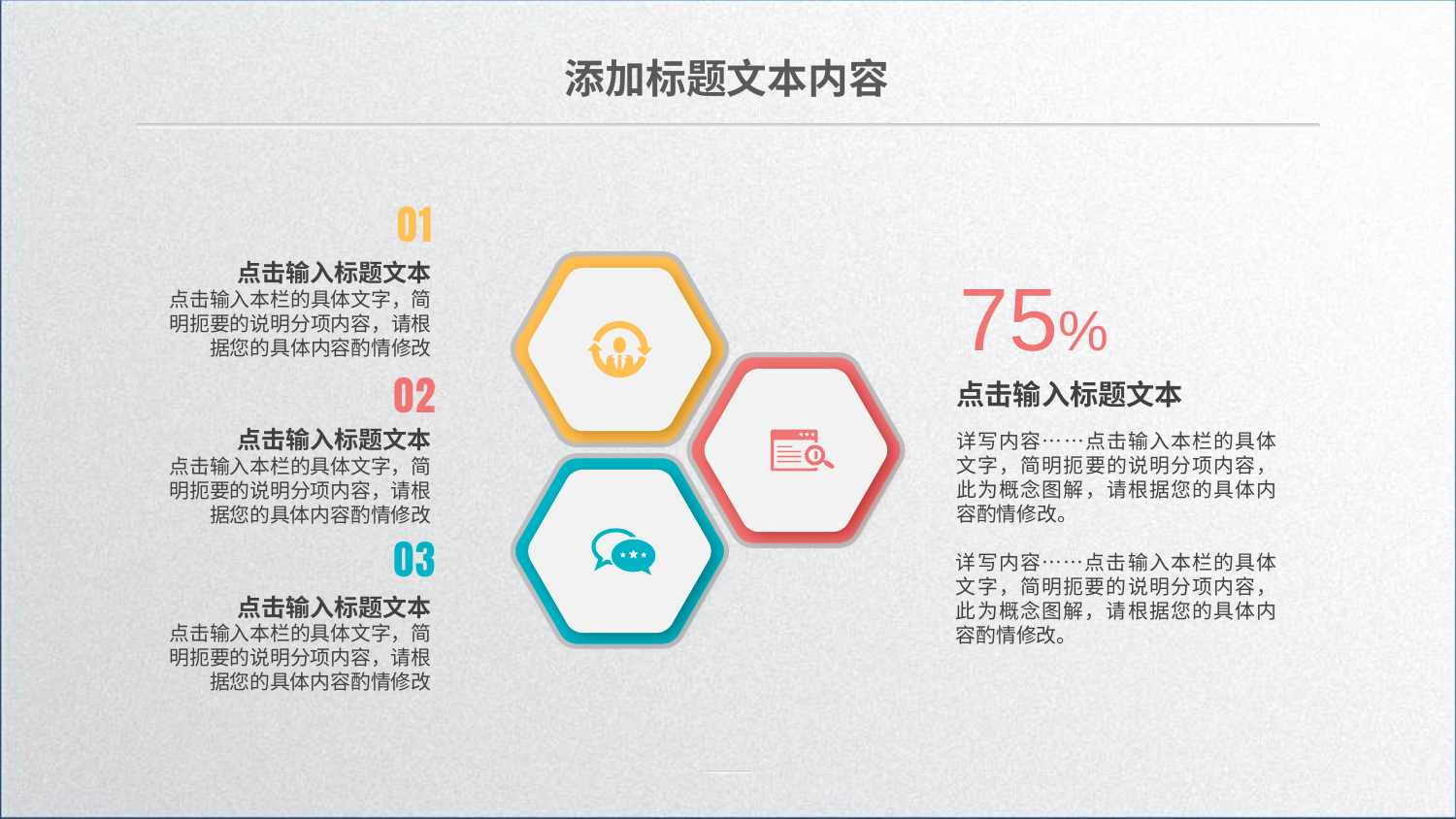

添加标题文本内容
01
点击输入标题文本
点击输入本栏的具体文字，简明扼要的说明分项内容，请根据您的具体内容酌情修改

75%

02
点击输入标题文本
点击输入本栏的具体文字，简明扼要的说明分项内容，请根据您的具体内容酌情修改
点击输入标题文本
详写内容……点击输入本栏的具体文字，简明扼要的说明分项内容，此为概念图解，请根据您的具体内容酌情修改。

03
点击输入标题文本
点击输入本栏的具体文字，简明扼要的说明分项内容，请根据您的具体内容酌情修改
详写内容……点击输入本栏的具体文字，简明扼要的说明分项内容，此为概念图解，请根据您的具体内容酌情修改。